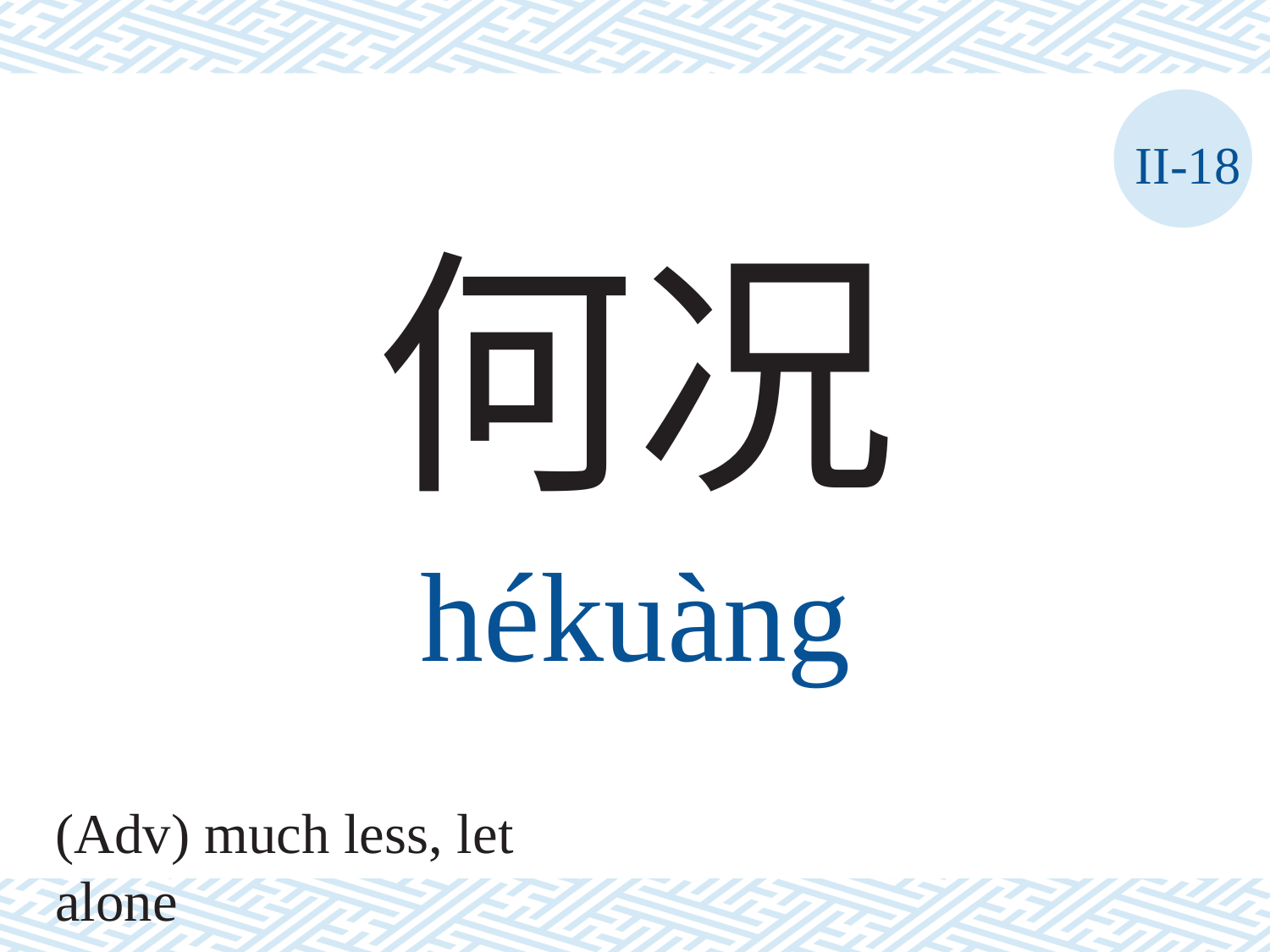

II-18
何况
hékuàng
(Adv) much less, let alone